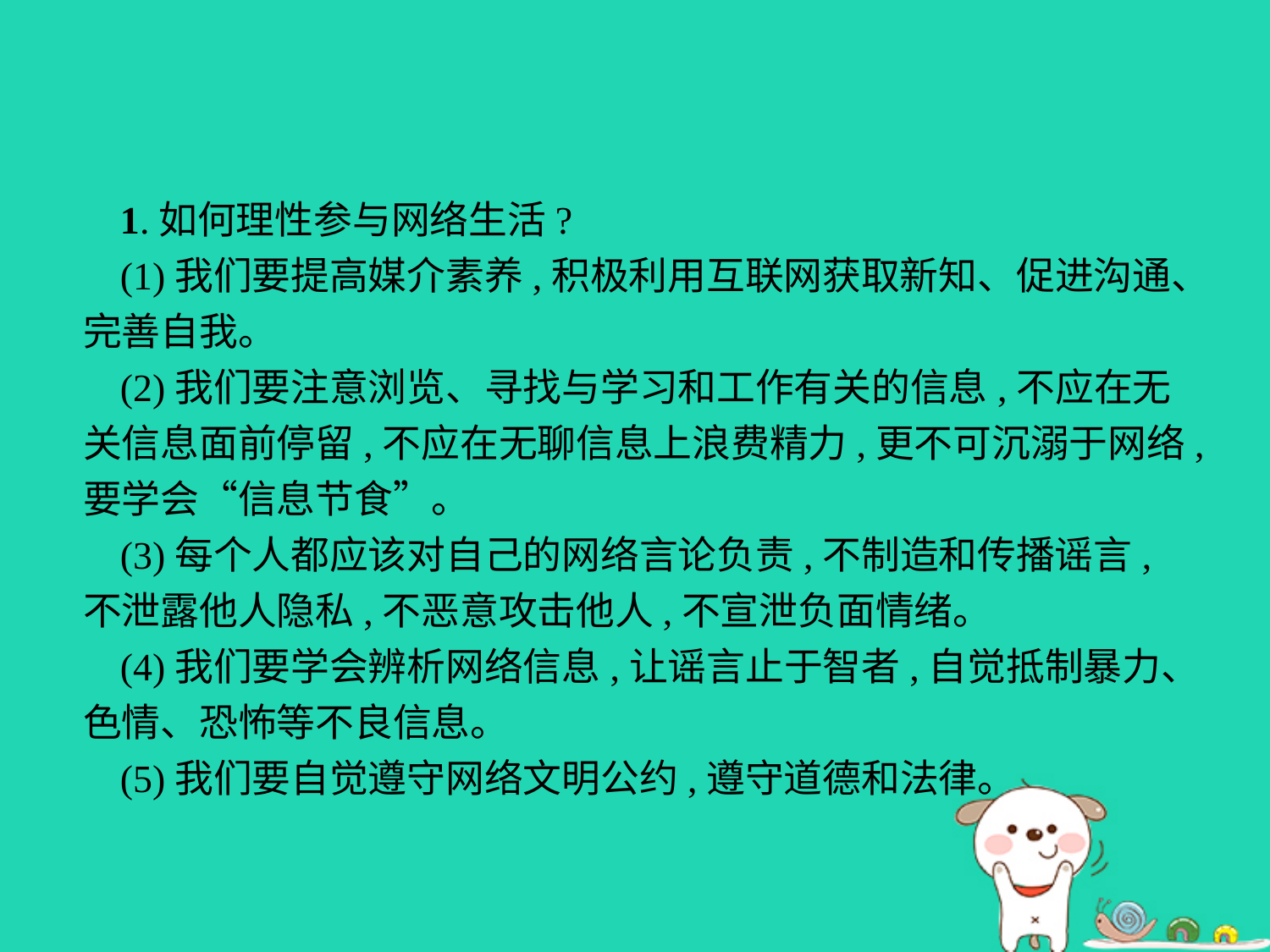

1.如何理性参与网络生活?
(1)我们要提高媒介素养,积极利用互联网获取新知、促进沟通、完善自我。
(2)我们要注意浏览、寻找与学习和工作有关的信息,不应在无关信息面前停留,不应在无聊信息上浪费精力,更不可沉溺于网络,要学会“信息节食”。
(3)每个人都应该对自己的网络言论负责,不制造和传播谣言,不泄露他人隐私,不恶意攻击他人,不宣泄负面情绪。
(4)我们要学会辨析网络信息,让谣言止于智者,自觉抵制暴力、色情、恐怖等不良信息。
(5)我们要自觉遵守网络文明公约,遵守道德和法律。